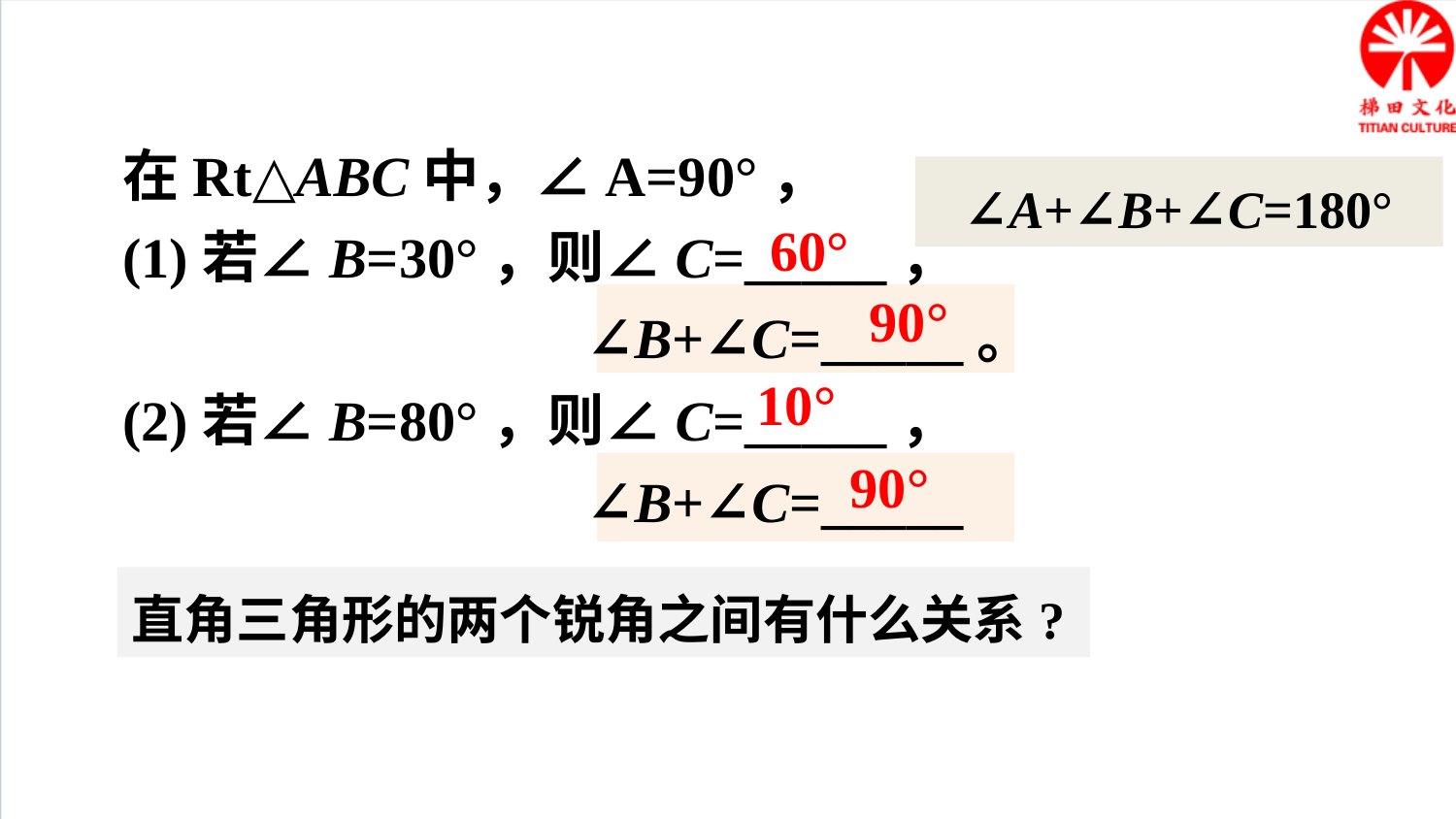

在Rt△ABC中，∠A=90°，
(1)若∠B=30°，则∠C=_____，
                                 ∠B+∠C=_____。
(2)若∠B=80°，则∠C=_____，
                                 ∠B+∠C=_____
∠A+∠B+∠C=180°
60°
90°

10°
90°

直角三角形的两个锐角之间有什么关系?